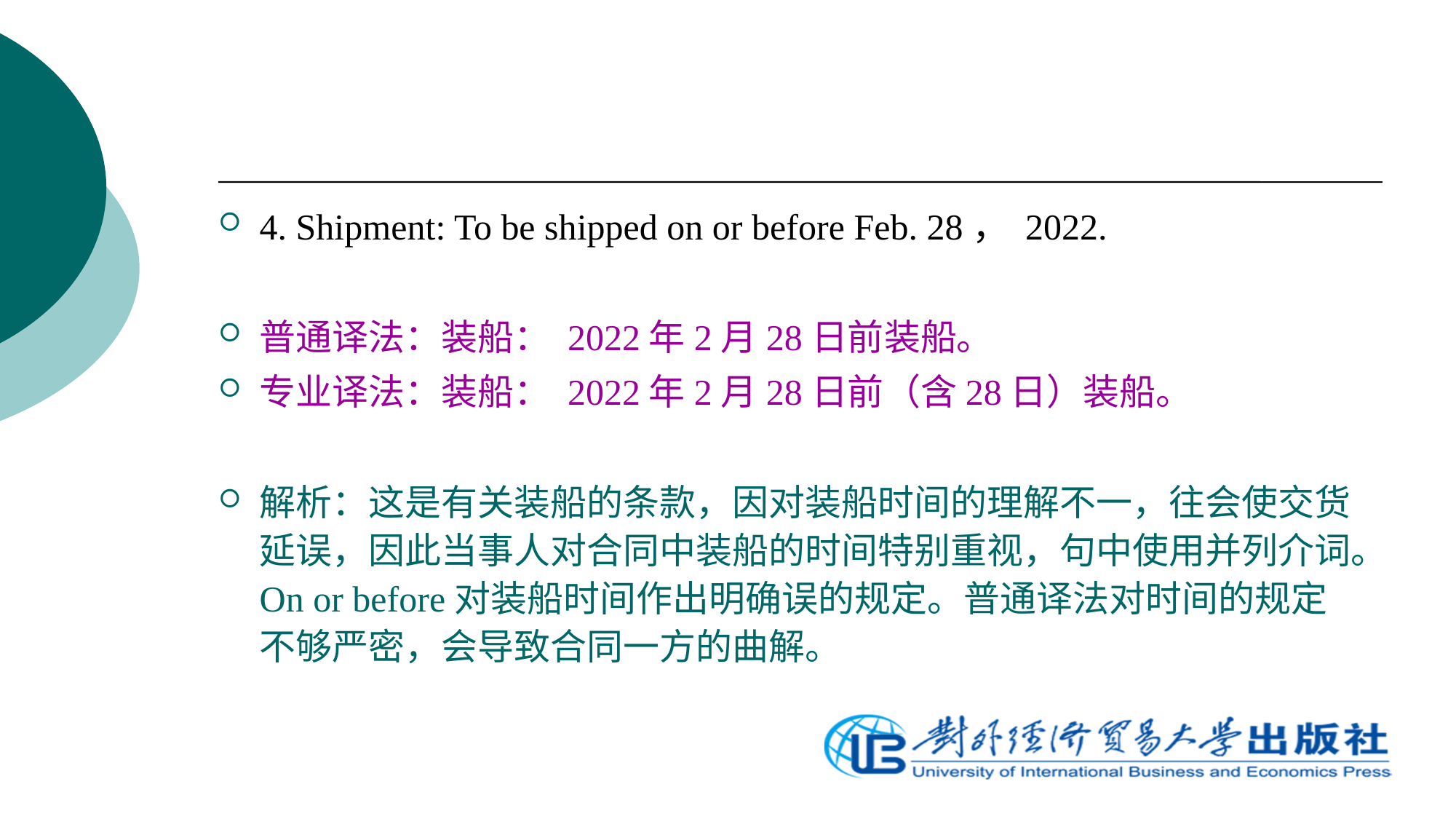

4. Shipment: To be shipped on or before Feb. 28， 2022.

普通译法：装船： 2022年2月28日前装船。
专业译法：装船： 2022年2月28日前（含28日）装船。

解析：这是有关装船的条款，因对装船时间的理解不一，往会使交货延误，因此当事人对合同中装船的时间特别重视，句中使用并列介词。On or before对装船时间作出明确误的规定。普通译法对时间的规定不够严密，会导致合同一方的曲解。